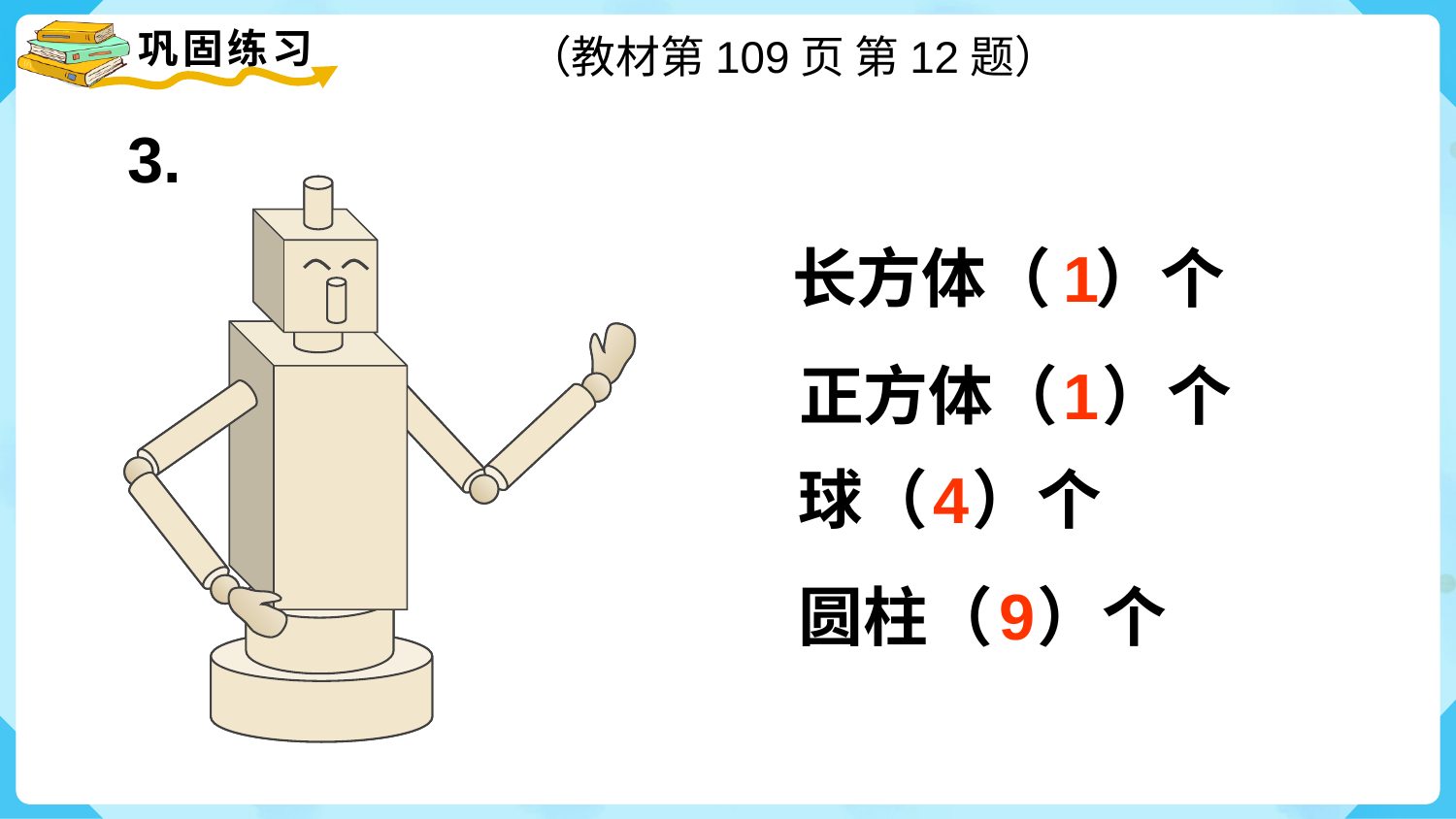

（教材第109页 第12题）
3.

长方体（   ）个
1

正方体（   ）个
1

球（   ）个
4

9
圆柱（   ）个